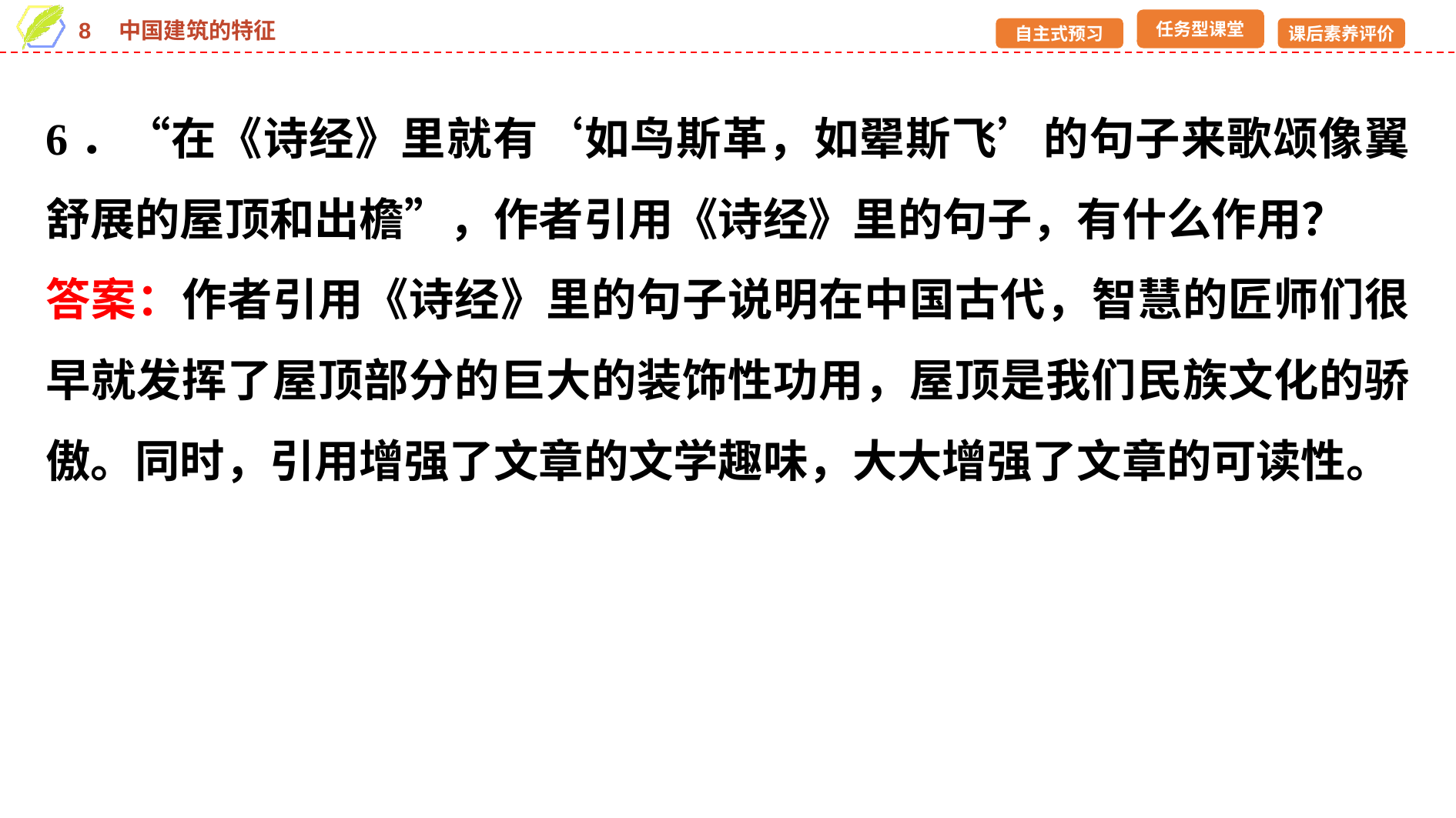

6．“在《诗经》里就有‘如鸟斯革，如翚斯飞’的句子来歌颂像翼舒展的屋顶和出檐”，作者引用《诗经》里的句子，有什么作用？
答案：作者引用《诗经》里的句子说明在中国古代，智慧的匠师们很早就发挥了屋顶部分的巨大的装饰性功用，屋顶是我们民族文化的骄傲。同时，引用增强了文章的文学趣味，大大增强了文章的可读性。